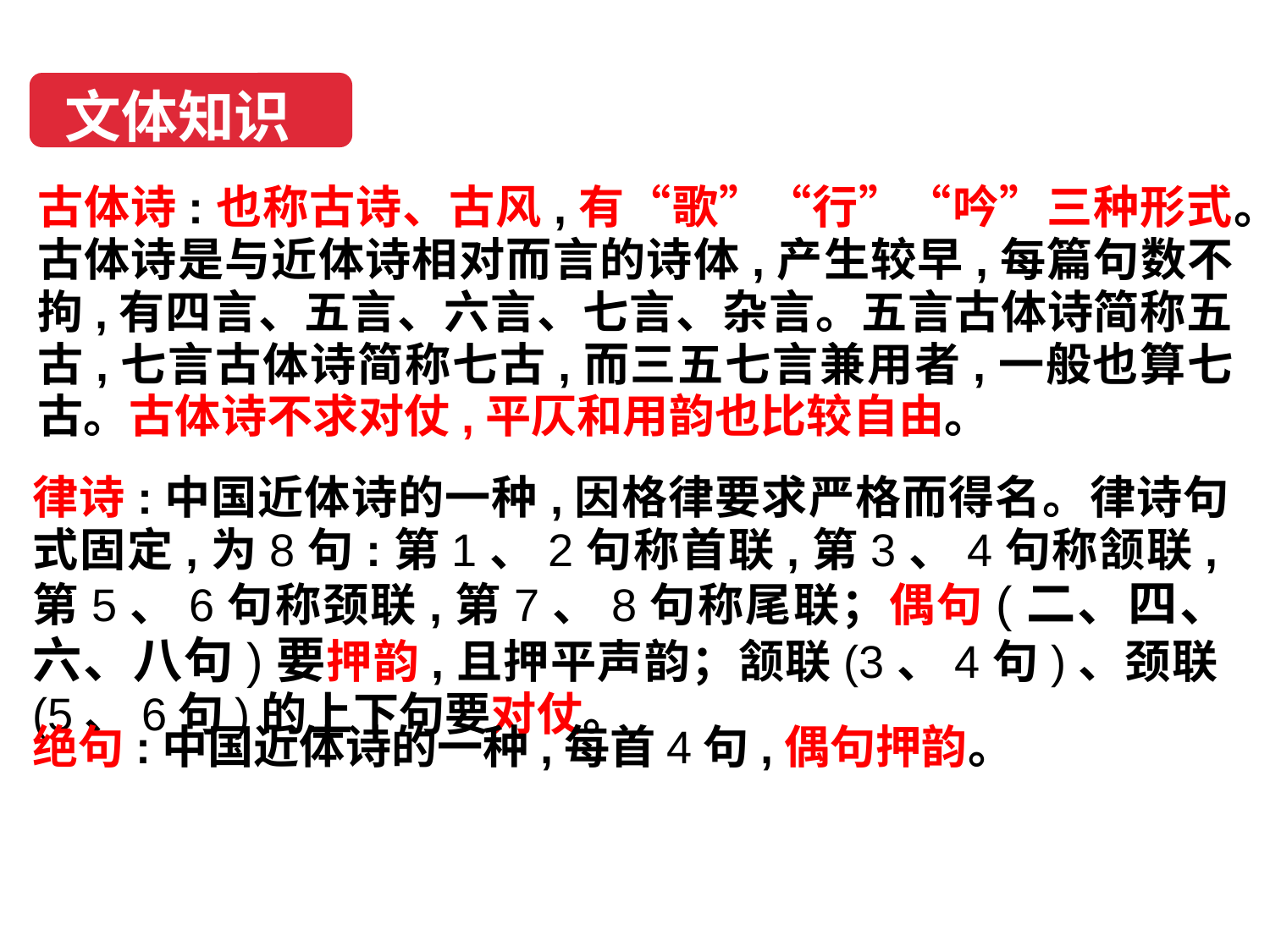

文体知识
古体诗:也称古诗、古风,有“歌”“行”“吟”三种形式。古体诗是与近体诗相对而言的诗体,产生较早,每篇句数不拘,有四言、五言、六言、七言、杂言。五言古体诗简称五古,七言古体诗简称七古,而三五七言兼用者,一般也算七古。古体诗不求对仗,平仄和用韵也比较自由。
律诗:中国近体诗的一种,因格律要求严格而得名。律诗句式固定,为8句:第1、2句称首联,第3、4句称颔联,第5、6句称颈联,第7、8句称尾联；偶句(二、四、六、八句)要押韵,且押平声韵；颔联(3、4句)、颈联(5、6句)的上下句要对仗。

绝句:中国近体诗的一种,每首4句,偶句押韵。